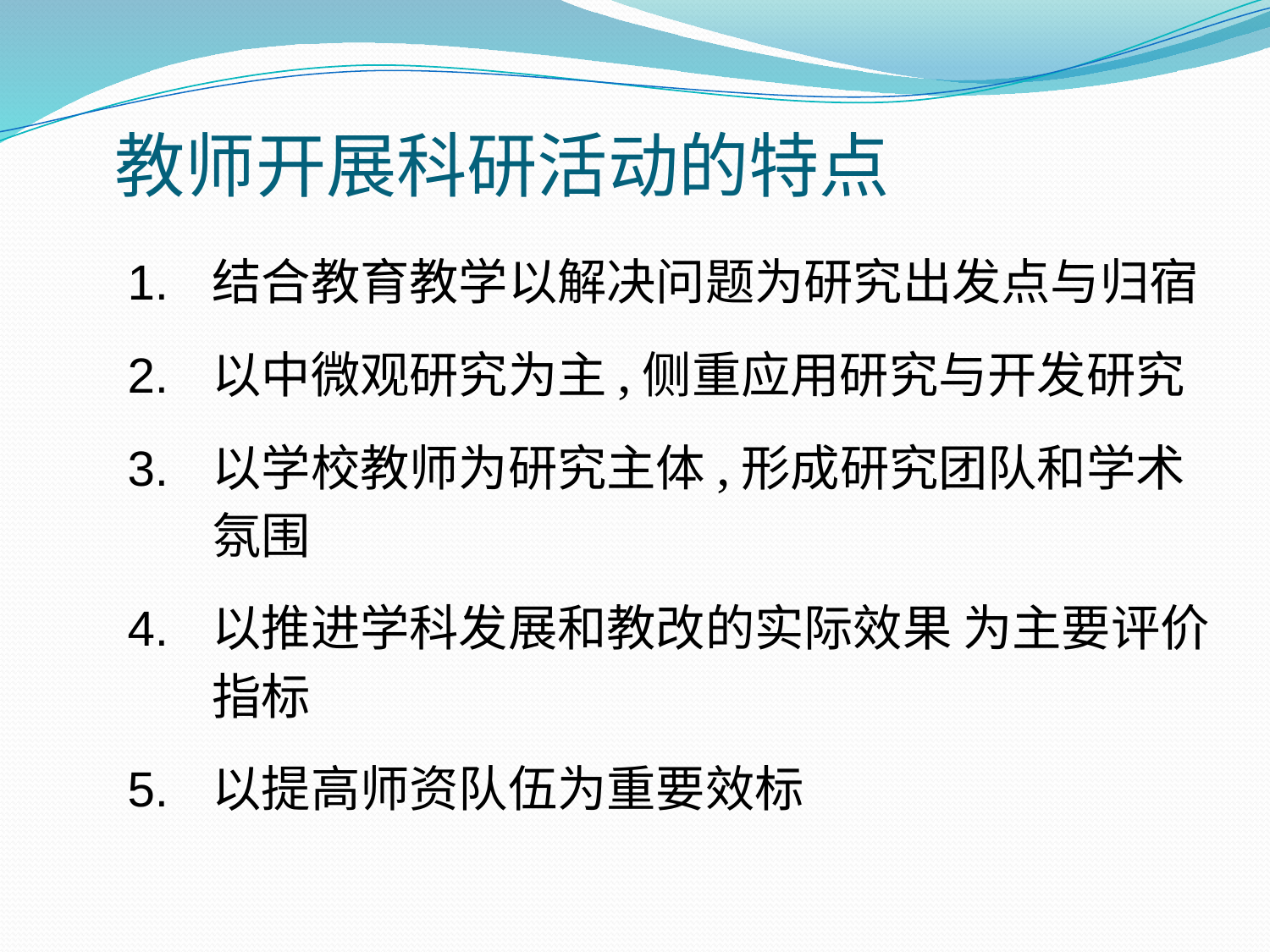

# 教师开展科研活动的特点
结合教育教学以解决问题为研究出发点与归宿
以中微观研究为主,侧重应用研究与开发研究
以学校教师为研究主体,形成研究团队和学术氛围
以推进学科发展和教改的实际效果 为主要评价指标
以提高师资队伍为重要效标